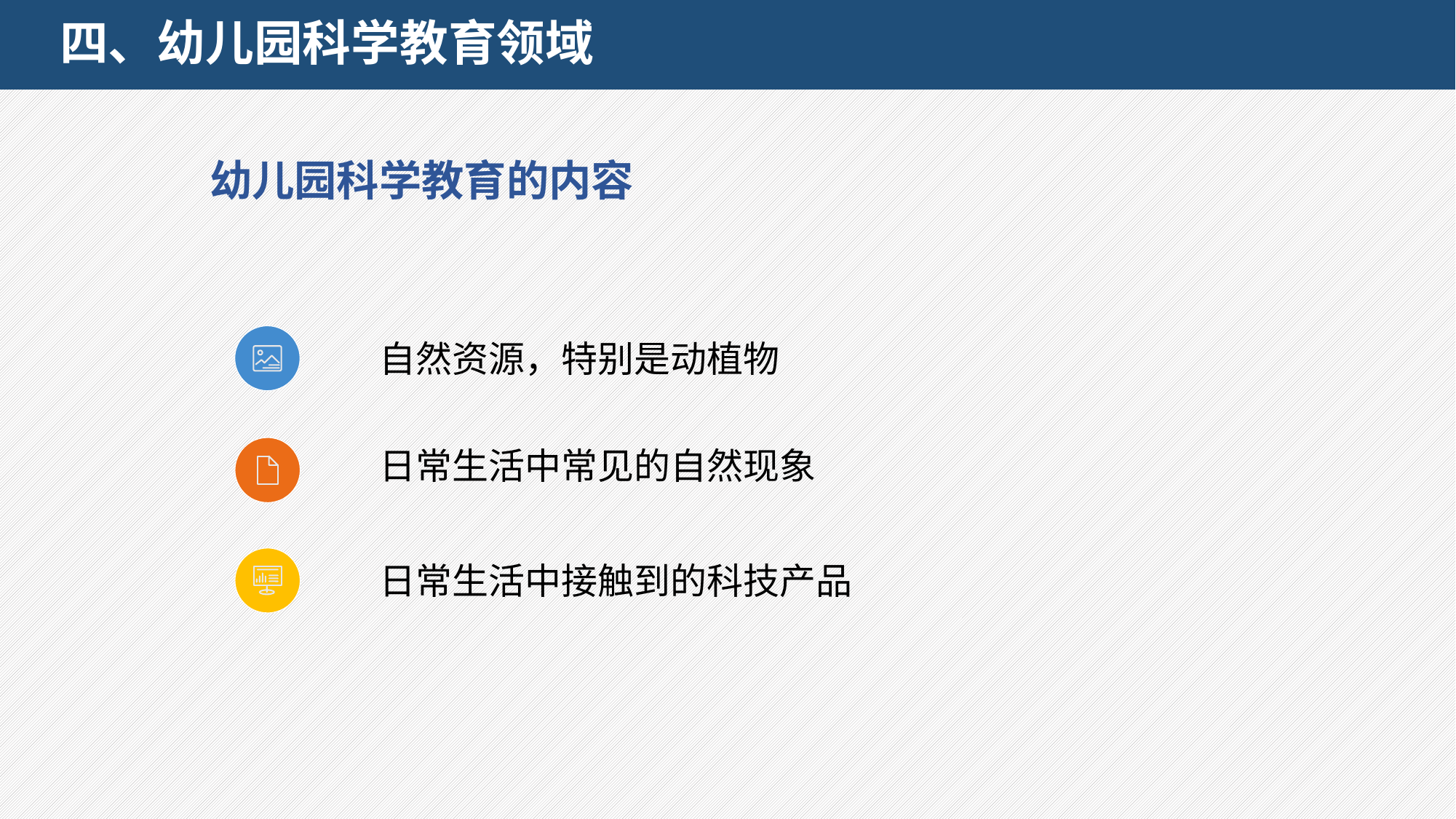

# 四、幼儿园科学教育领域
幼儿园科学教育的内容

自然资源，特别是动植物

日常生活中常见的自然现象

日常生活中接触到的科技产品